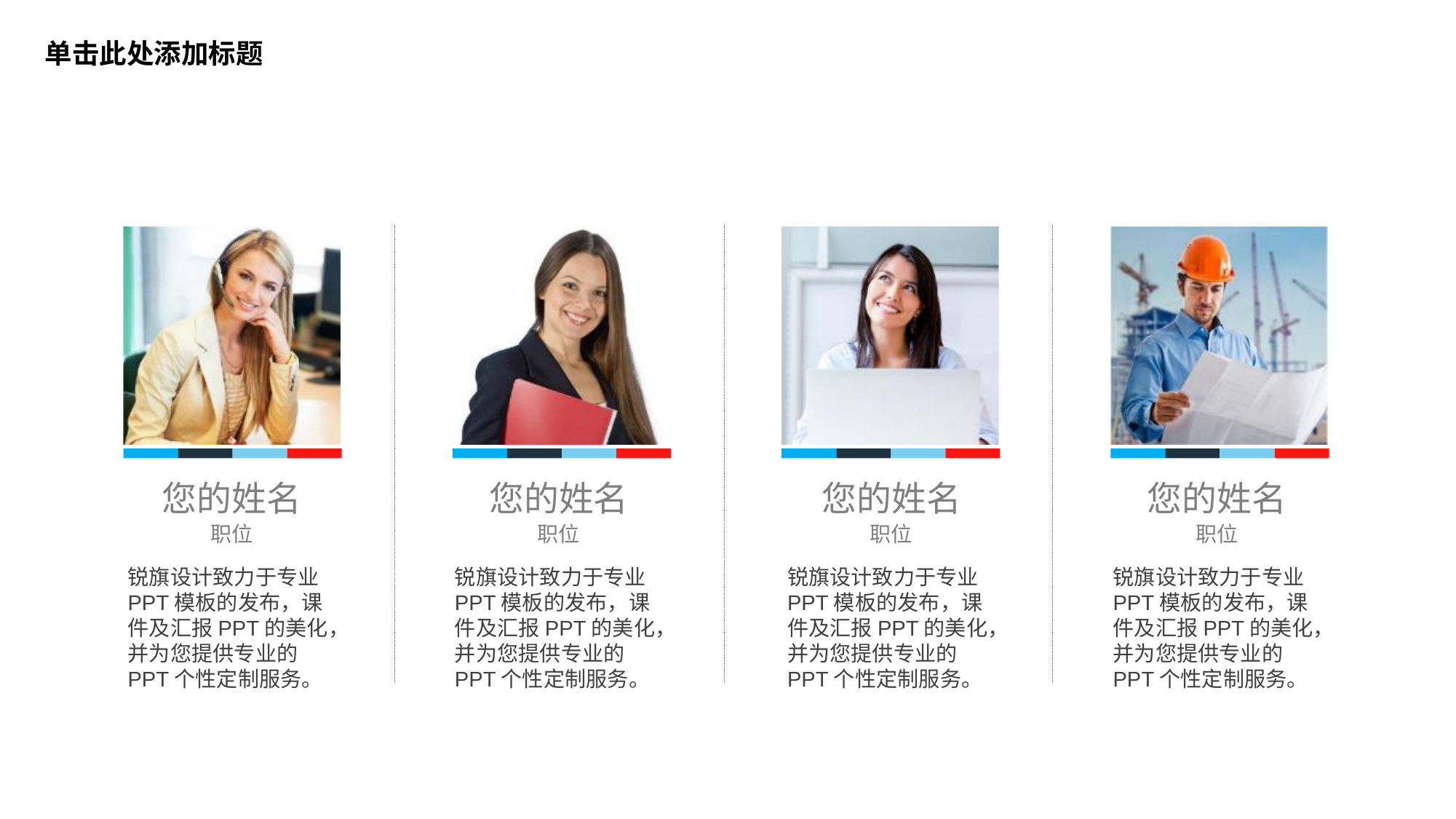

单击此处添加标题

您的姓名
职位
锐旗设计致力于专业PPT模板的发布，课件及汇报PPT的美化，并为您提供专业的PPT个性定制服务。
您的姓名
职位
锐旗设计致力于专业PPT模板的发布，课件及汇报PPT的美化，并为您提供专业的PPT个性定制服务。
您的姓名
职位
锐旗设计致力于专业PPT模板的发布，课件及汇报PPT的美化，并为您提供专业的PPT个性定制服务。
您的姓名
职位
锐旗设计致力于专业PPT模板的发布，课件及汇报PPT的美化，并为您提供专业的PPT个性定制服务。